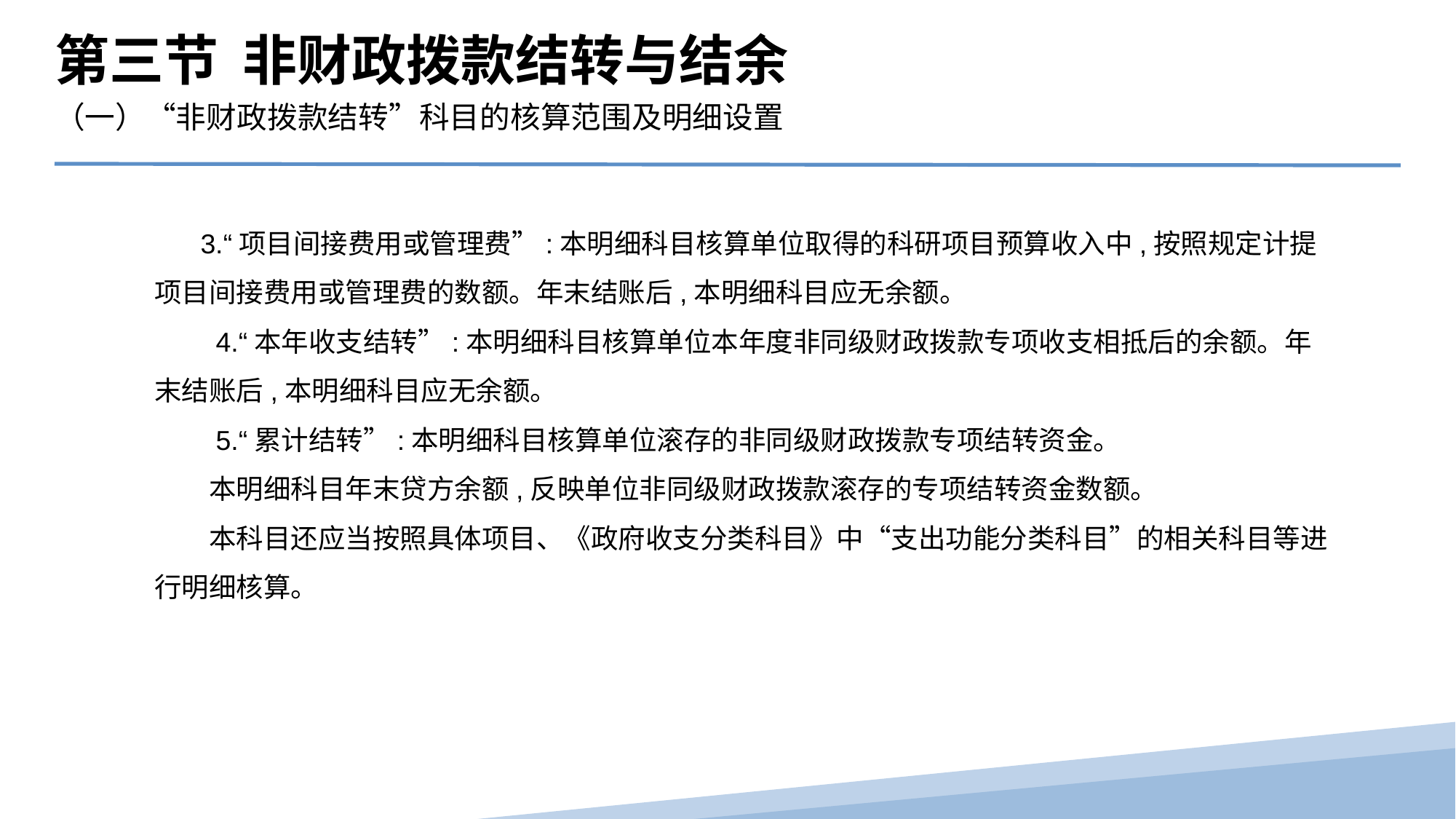

第三节  非财政拨款结转与结余
（一）“非财政拨款结转”科目的核算范围及明细设置
      3.“项目间接费用或管理费”:本明细科目核算单位取得的科研项目预算收入中,按照规定计提项目间接费用或管理费的数额。年末结账后,本明细科目应无余额。
　　4.“本年收支结转”:本明细科目核算单位本年度非同级财政拨款专项收支相抵后的余额。年末结账后,本明细科目应无余额。
　　5.“累计结转”:本明细科目核算单位滚存的非同级财政拨款专项结转资金。
　　本明细科目年末贷方余额,反映单位非同级财政拨款滚存的专项结转资金数额。
　　本科目还应当按照具体项目、《政府收支分类科目》中“支出功能分类科目”的相关科目等进行明细核算。